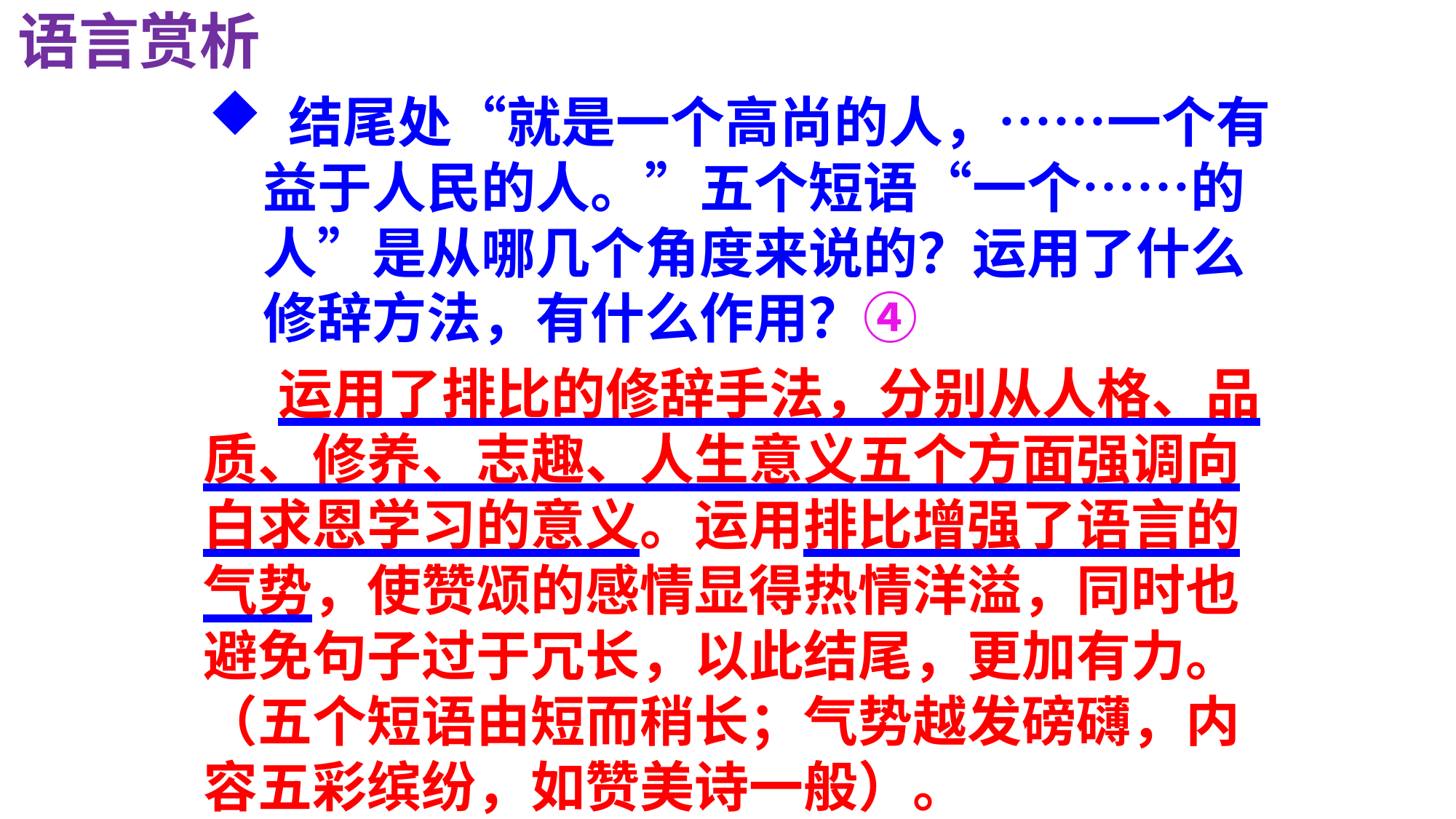

语言赏析

 结尾处“就是一个高尚的人，……一个有益于人民的人。”五个短语“一个……的人”是从哪几个角度来说的？运用了什么修辞方法，有什么作用？④

     运用了排比的修辞手法，分别从人格、品质、修养、志趣、人生意义五个方面强调向白求恩学习的意义。运用排比增强了语言的气势，使赞颂的感情显得热情洋溢，同时也避免句子过于冗长，以此结尾，更加有力。（五个短语由短而稍长；气势越发磅礴，内容五彩缤纷，如赞美诗一般）。